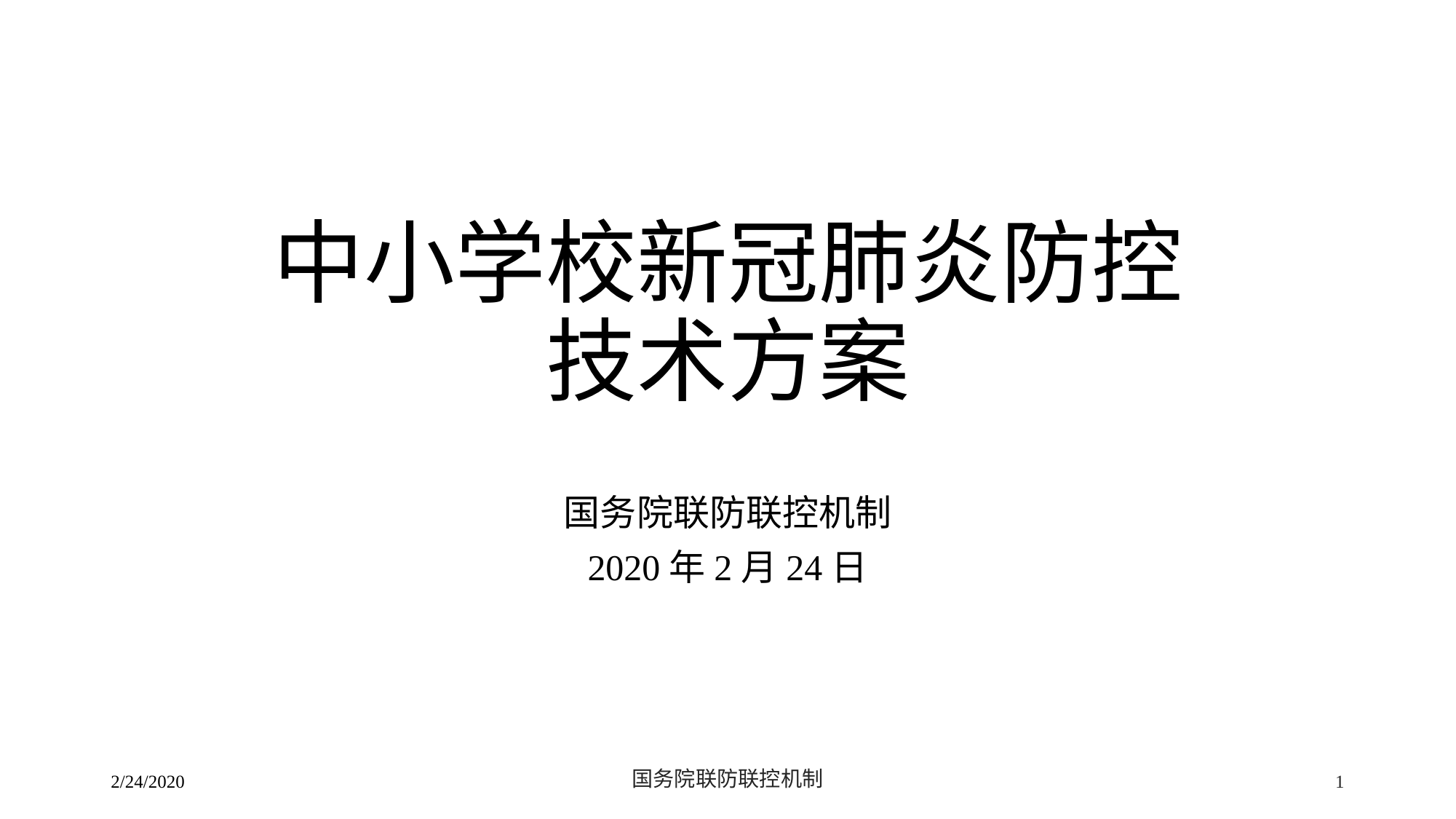

# 中小学校新冠肺炎防控 技术方案

国务院联防联控机制
2020年2月24日
2/24/2020
国务院联防联控机制
1